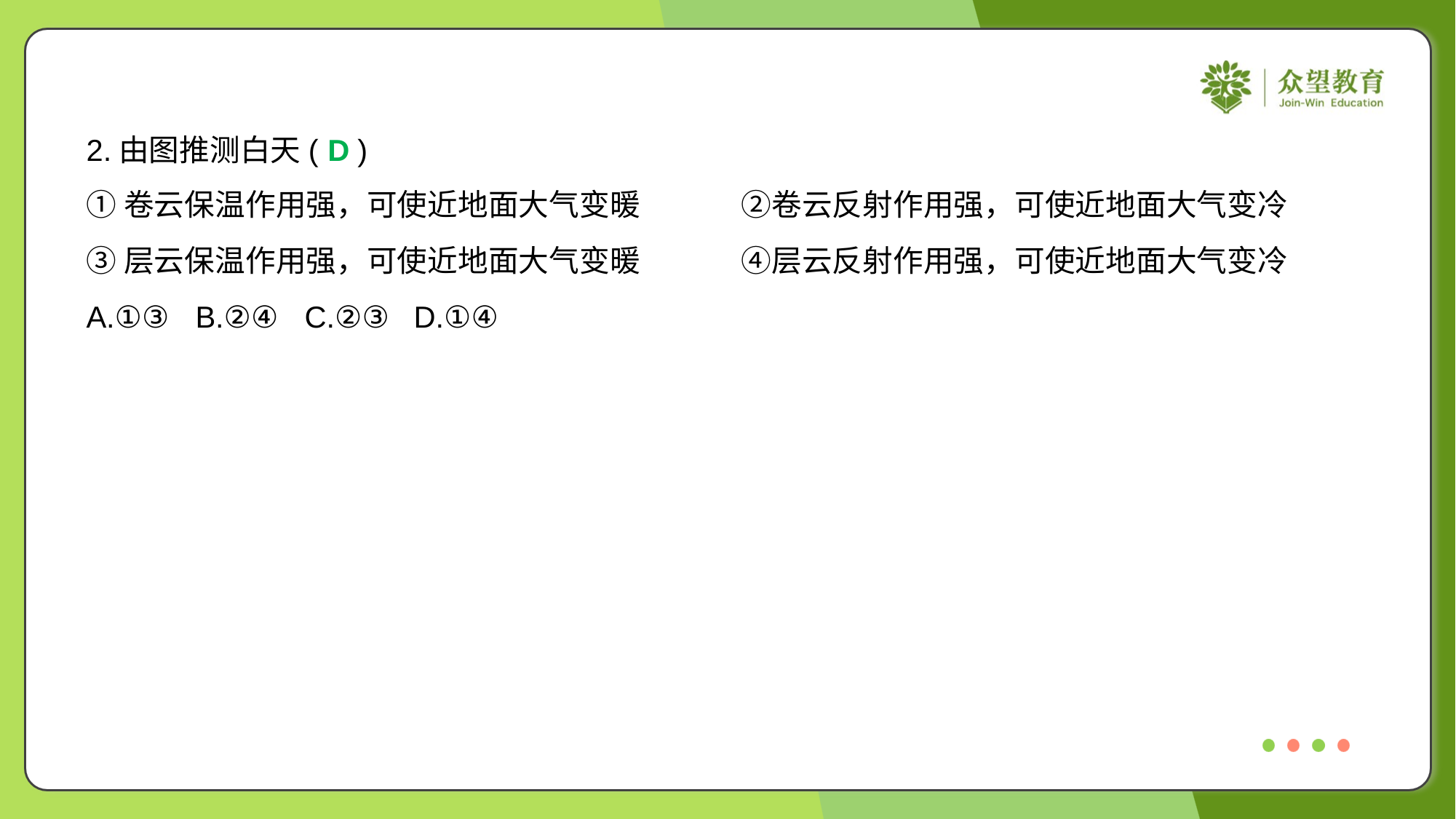

2.由图推测白天(     )
D
①卷云保温作用强，可使近地面大气变暖	②卷云反射作用强，可使近地面大气变冷
③层云保温作用强，可使近地面大气变暖	④层云反射作用强，可使近地面大气变冷
A.①③	B.②④	C.②③	D.①④